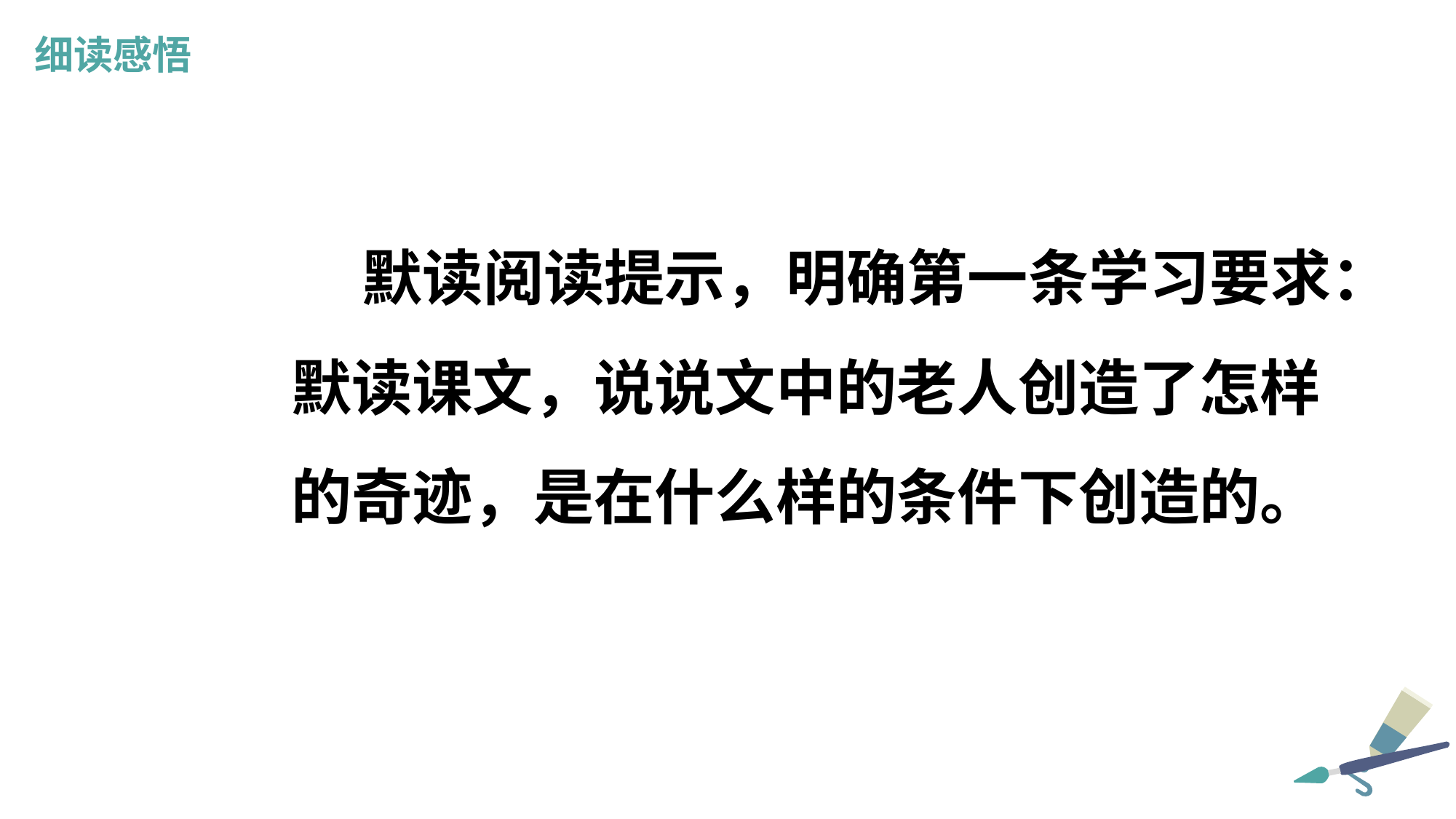

细读感悟
    默读阅读提示，明确第一条学习要求：默读课文，说说文中的老人创造了怎样的奇迹，是在什么样的条件下创造的。